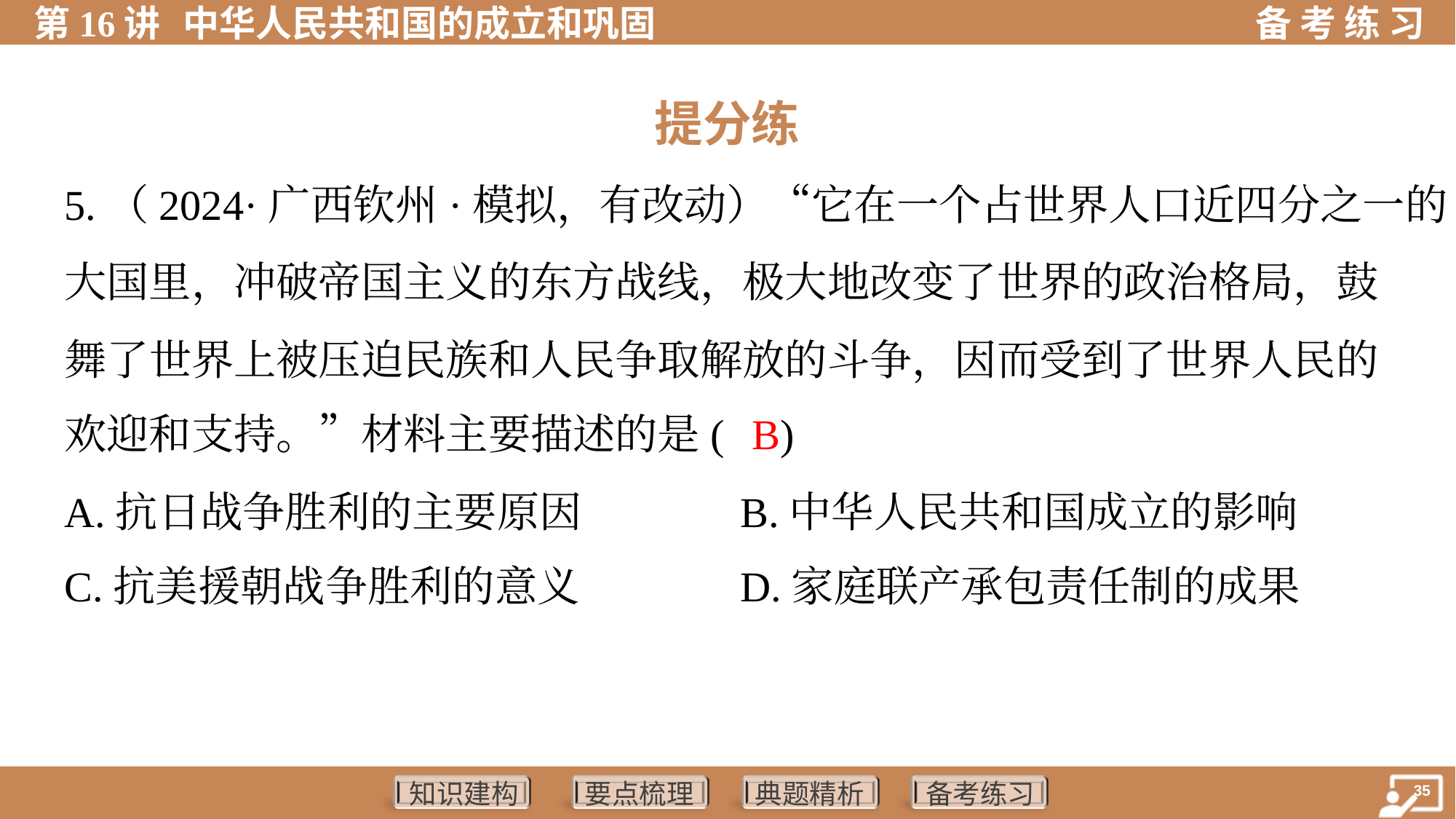

提分练
5.（2024·广西钦州·模拟，有改动）“它在一个占世界人口近四分之一的
大国里，冲破帝国主义的东方战线，极大地改变了世界的政治格局，鼓
舞了世界上被压迫民族和人民争取解放的斗争，因而受到了世界人民的
欢迎和支持。”材料主要描述的是(     )
     B
A.抗日战争胜利的主要原因	B.中华人民共和国成立的影响
C.抗美援朝战争胜利的意义	D.家庭联产承包责任制的成果